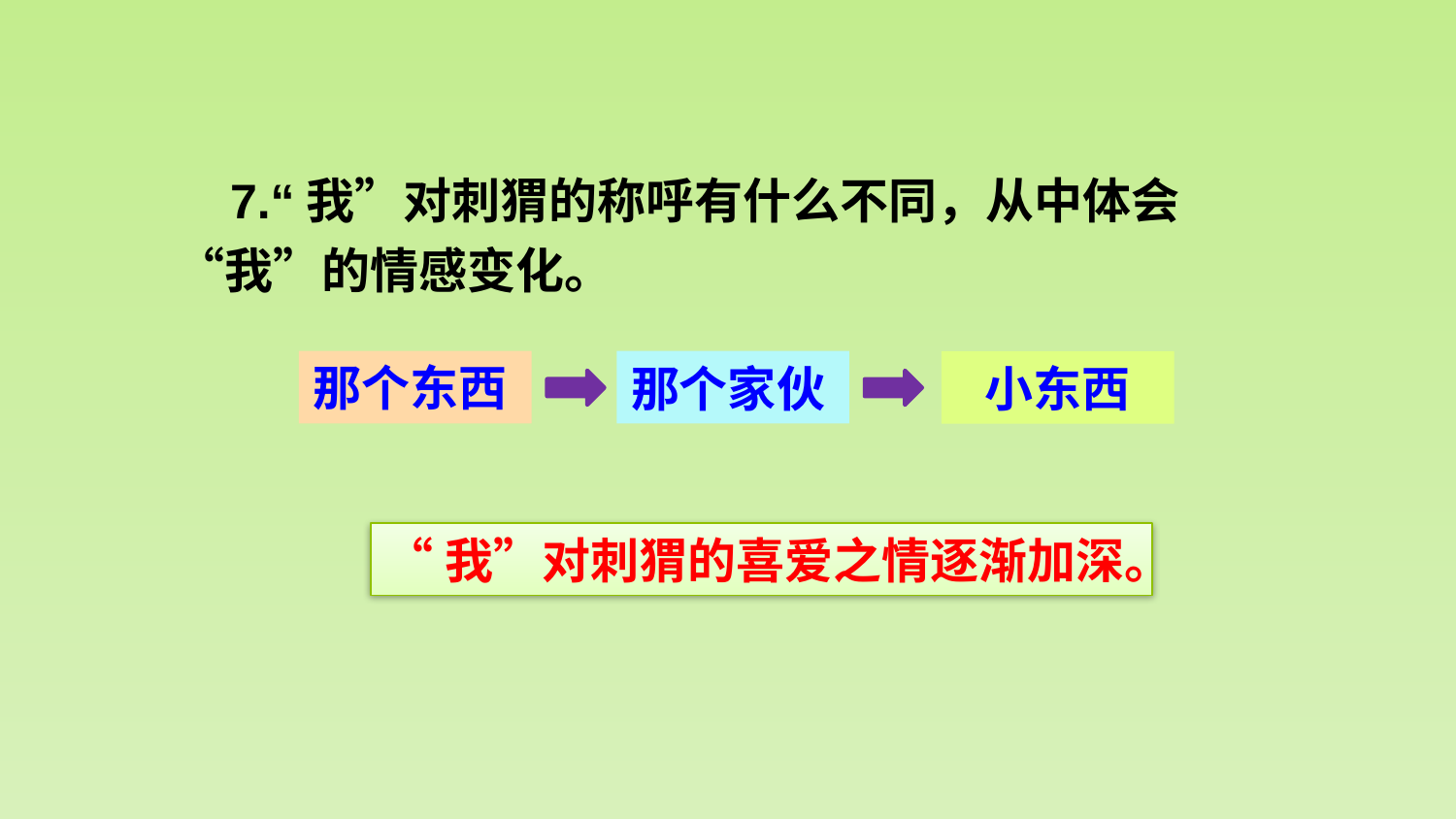

7.“我”对刺猬的称呼有什么不同，从中体会“我”的情感变化。
那个东西
那个家伙
小东西

“我”对刺猬的喜爱之情逐渐加深。